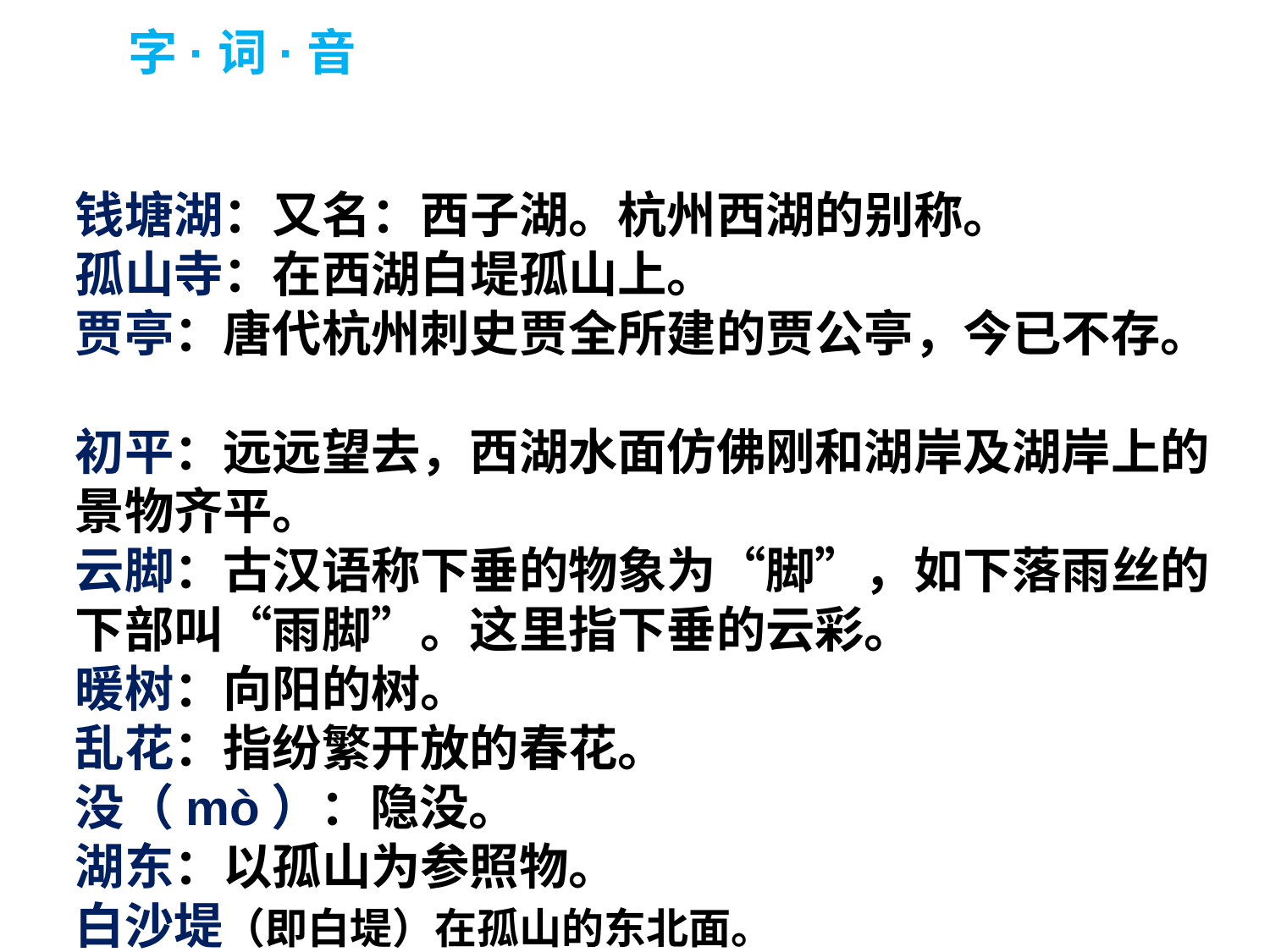

字·词·音
钱塘湖：又名：西子湖。杭州西湖的别称。
孤山寺：在西湖白堤孤山上。
贾亭：唐代杭州刺史贾全所建的贾公亭，今已不存。
初平：远远望去，西湖水面仿佛刚和湖岸及湖岸上的景物齐平。
云脚：古汉语称下垂的物象为“脚”，如下落雨丝的下部叫“雨脚”。这里指下垂的云彩。
暖树：向阳的树。
乱花：指纷繁开放的春花。
没（mò）：隐没。
湖东：以孤山为参照物。
白沙堤（即白堤）在孤山的东北面。